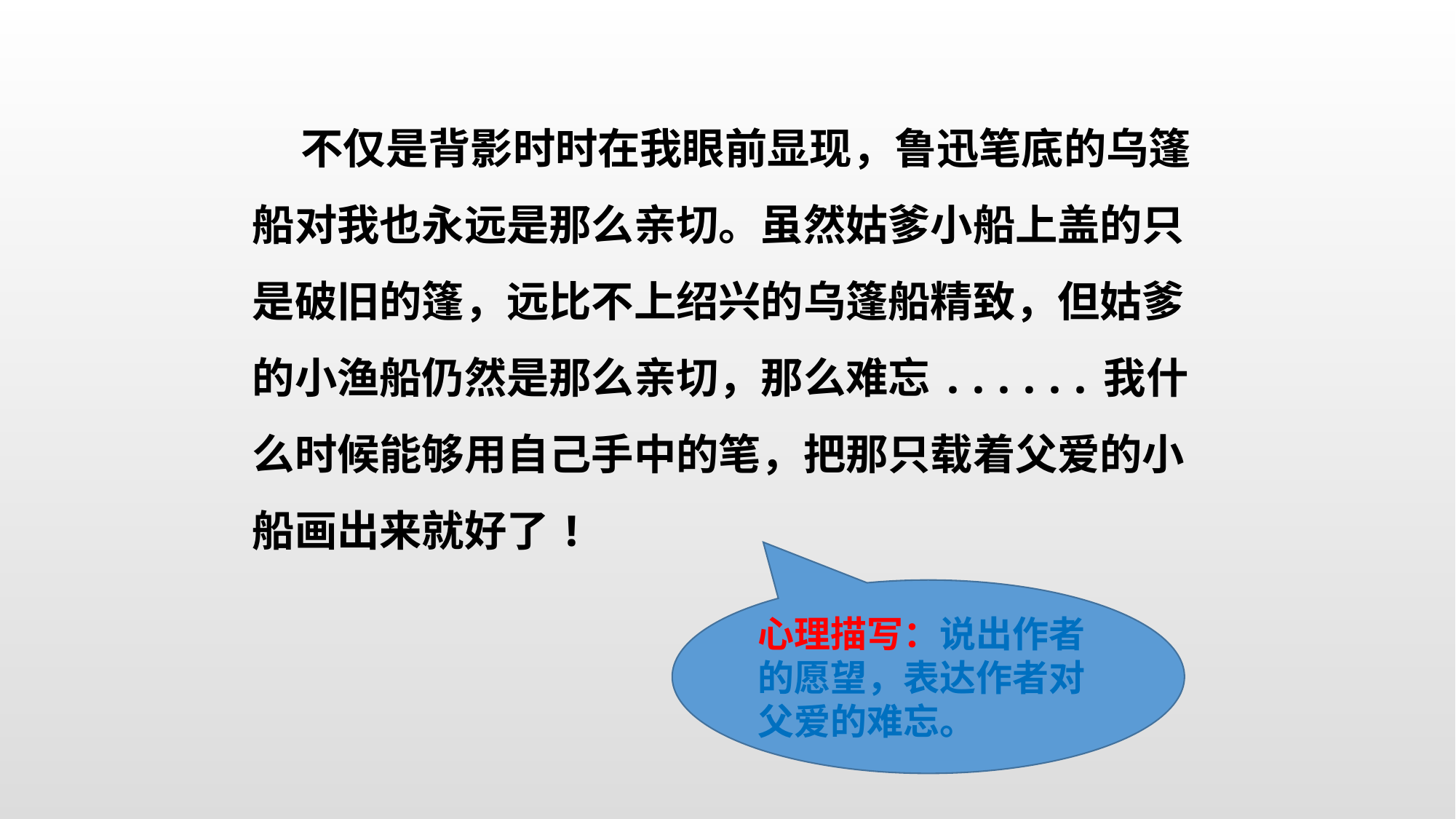

不仅是背影时时在我眼前显现，鲁迅笔底的乌篷船对我也永远是那么亲切。虽然姑爹小船上盖的只是破旧的篷，远比不上绍兴的乌篷船精致，但姑爹的小渔船仍然是那么亲切，那么难忘......我什么时候能够用自己手中的笔，把那只载着父爱的小船画出来就好了!
心理描写：说出作者的愿望，表达作者对父爱的难忘。